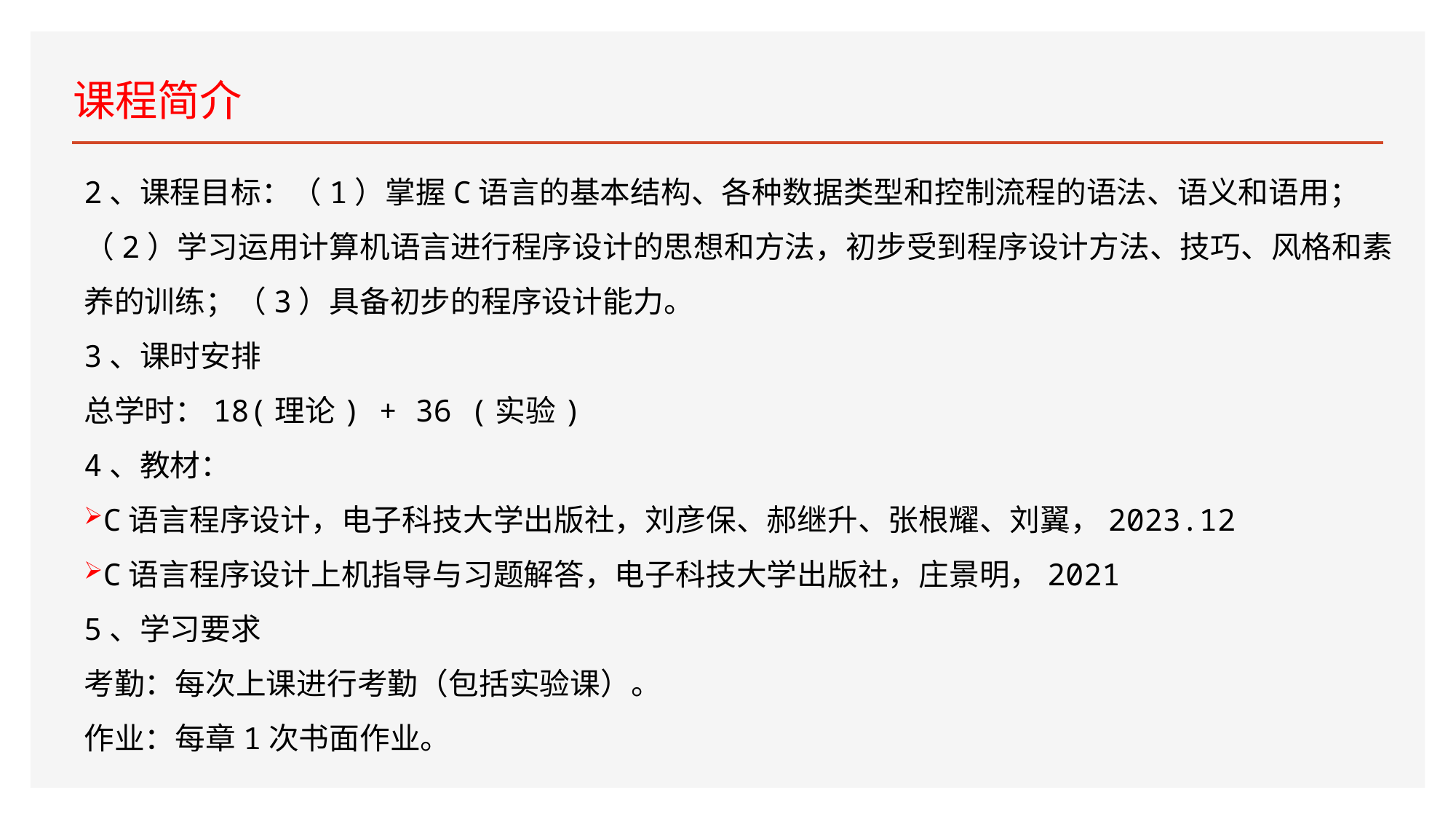

# 课程简介
2、课程目标：（1）掌握C语言的基本结构、各种数据类型和控制流程的语法、语义和语用；（2）学习运用计算机语言进行程序设计的思想和方法，初步受到程序设计方法、技巧、风格和素养的训练；（3）具备初步的程序设计能力。
3、课时安排
总学时：18(理论) + 36 (实验)
4、教材：
C语言程序设计，电子科技大学出版社，刘彦保、郝继升、张根耀、刘翼，2023.12
C语言程序设计上机指导与习题解答，电子科技大学出版社，庄景明，2021
5、学习要求
考勤：每次上课进行考勤（包括实验课）。
作业：每章1次书面作业。